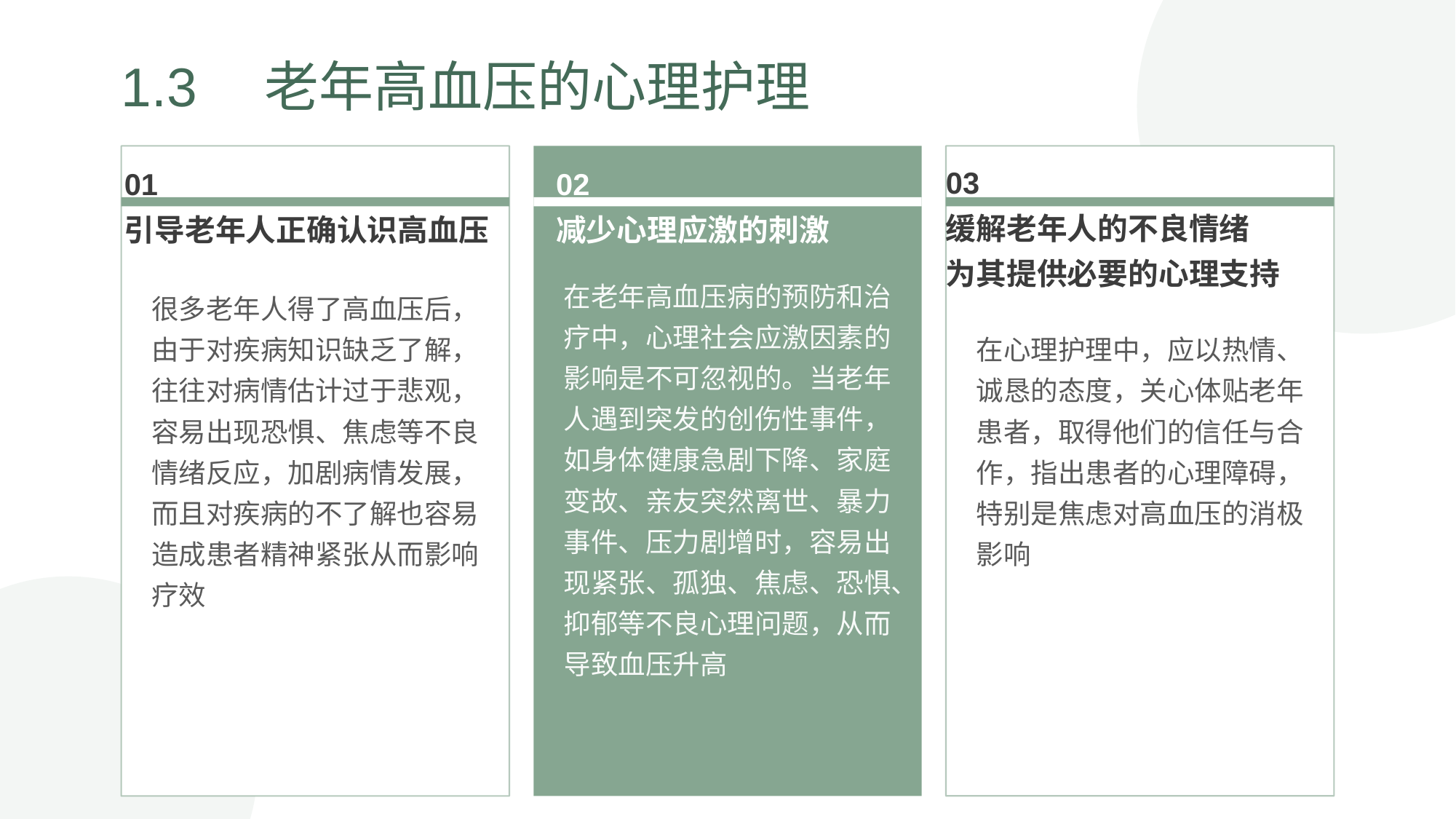

1.3　老年高血压的心理护理

01
引导老年人正确认识高血压
02
减少心理应激的刺激

03
缓解老年人的不良情绪
为其提供必要的心理支持
很多老年人得了高血压后，由于对疾病知识缺乏了解，往往对病情估计过于悲观，容易出现恐惧、焦虑等不良情绪反应，加剧病情发展，而且对疾病的不了解也容易造成患者精神紧张从而影响疗效
在心理护理中，应以热情、诚恳的态度，关心体贴老年患者，取得他们的信任与合作，指出患者的心理障碍，特别是焦虑对高血压的消极影响
在老年高血压病的预防和治疗中，心理社会应激因素的影响是不可忽视的。当老年人遇到突发的创伤性事件，如身体健康急剧下降、家庭变故、亲友突然离世、暴力事件、压力剧增时，容易出现紧张、孤独、焦虑、恐惧、抑郁等不良心理问题，从而导致血压升高